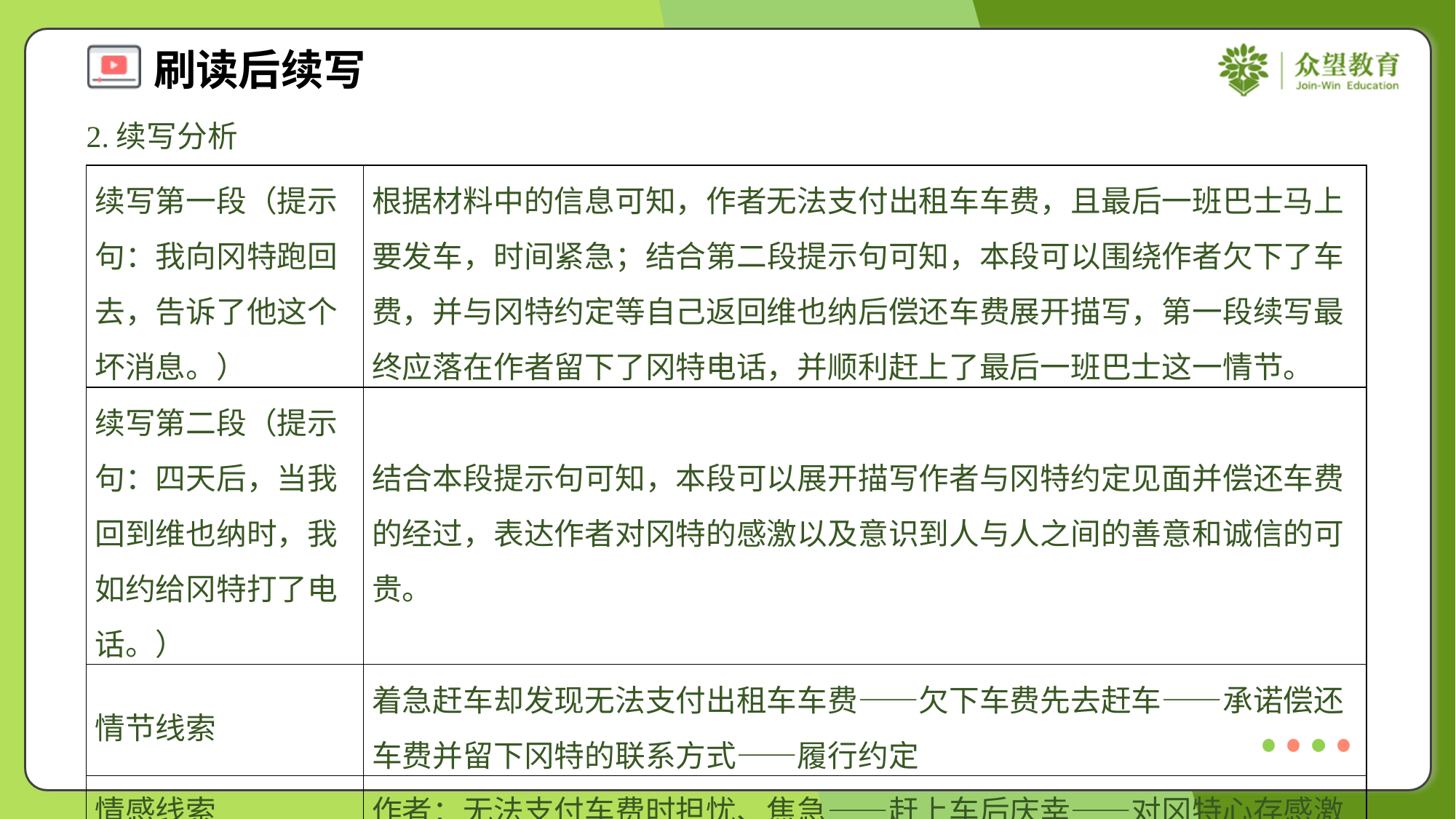

2.续写分析
| 续写第一段（提示句：我向冈特跑回去，告诉了他这个坏消息。） | 根据材料中的信息可知，作者无法支付出租车车费，且最后一班巴士马上要发车，时间紧急；结合第二段提示句可知，本段可以围绕作者欠下了车费，并与冈特约定等自己返回维也纳后偿还车费展开描写，第一段续写最终应落在作者留下了冈特电话，并顺利赶上了最后一班巴士这一情节。 |
| --- | --- |
| 续写第二段（提示句：四天后，当我回到维也纳时，我如约给冈特打了电话。） | 结合本段提示句可知，本段可以展开描写作者与冈特约定见面并偿还车费的经过，表达作者对冈特的感激以及意识到人与人之间的善意和诚信的可贵。 |
| 情节线索 | 着急赶车却发现无法支付出租车车费——欠下车费先去赶车——承诺偿还车费并留下冈特的联系方式——履行约定 |
| 情感线索 | 作者：无法支付车费时担忧、焦急——赶上车后庆幸——对冈特心存感激 |